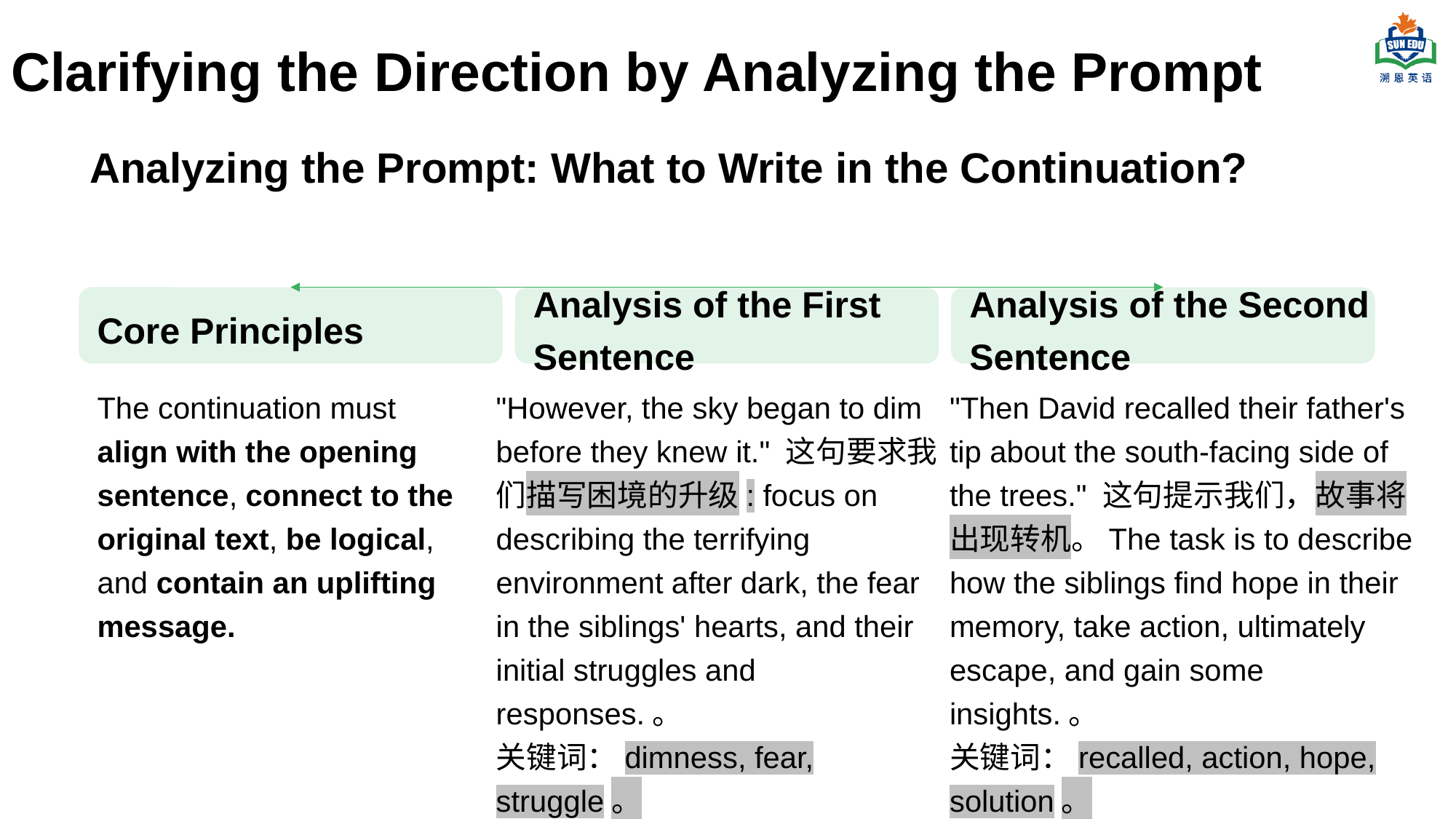

# Clarifying the Direction by Analyzing the Prompt
Analyzing the Prompt: What to Write in the Continuation?

Core Principles
The continuation must align with the opening sentence, connect to the original text, be logical, and contain an uplifting message.

Analysis of the First Sentence
"However, the sky began to dim before they knew it." 这句要求我们描写困境的升级: focus on describing the terrifying environment after dark, the fear in the siblings' hearts, and their initial struggles and responses.。
关键词：dimness, fear, struggle。

Analysis of the Second Sentence
"Then David recalled their father's tip about the south-facing side of the trees." 这句提示我们，故事将出现转机。The task is to describe how the siblings find hope in their memory, take action, ultimately escape, and gain some insights.。
关键词：recalled, action, hope, solution。